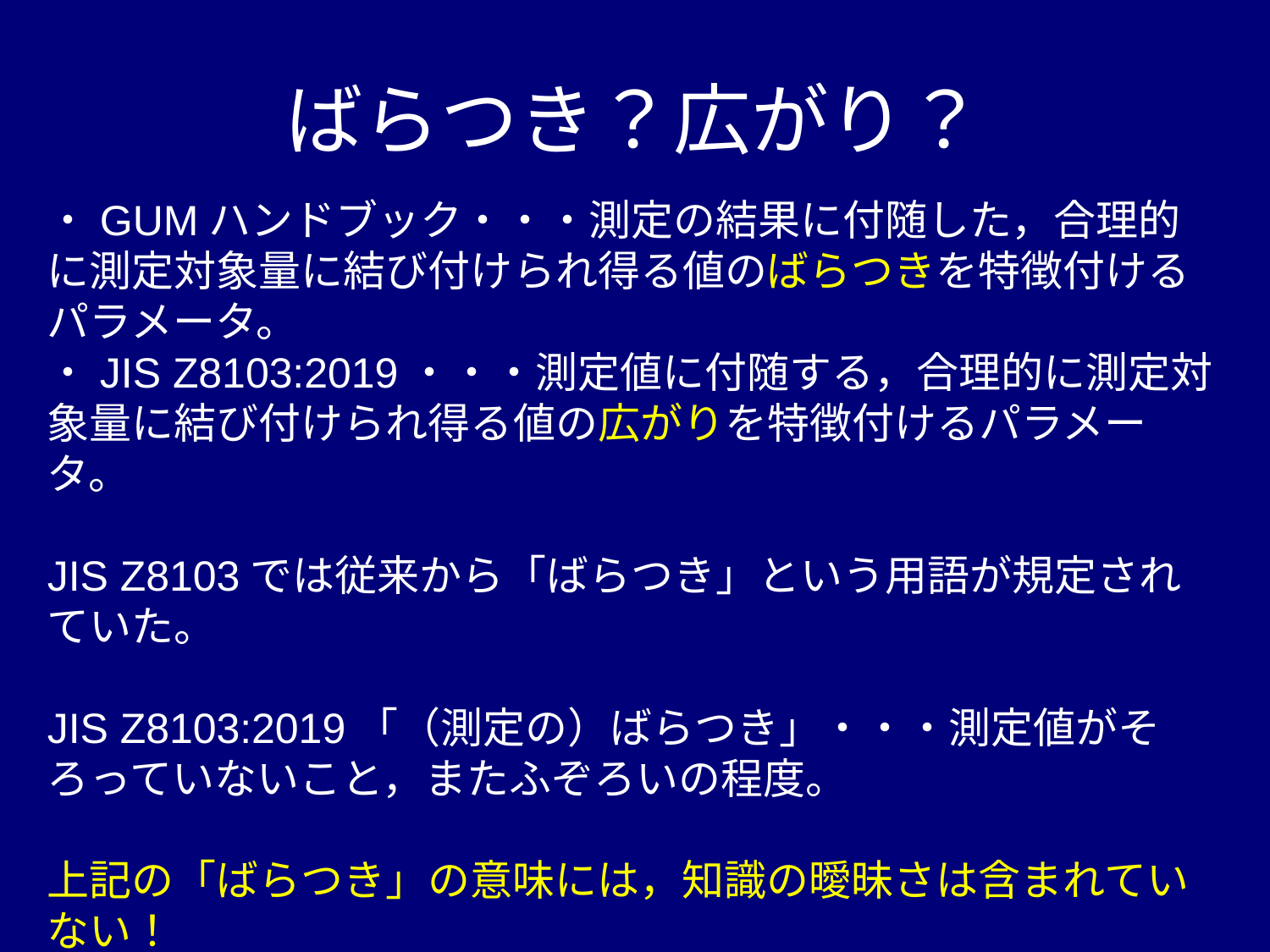

# ばらつき？広がり？
・GUMハンドブック・・・測定の結果に付随した，合理的に測定対象量に結び付けられ得る値のばらつきを特徴付けるパラメータ。
・JIS Z8103:2019・・・測定値に付随する，合理的に測定対象量に結び付けられ得る値の広がりを特徴付けるパラメータ。

JIS Z8103では従来から「ばらつき」という用語が規定されていた。

JIS Z8103:2019「（測定の）ばらつき」・・・測定値がそろっていないこと，またふぞろいの程度。

上記の「ばらつき」の意味には，知識の曖昧さは含まれていない！
（VIMには「ばらつき（dispersion）」が定義されていない！）
よって，新しく知識の曖昧さも含む意味を込め「広がり」とした。